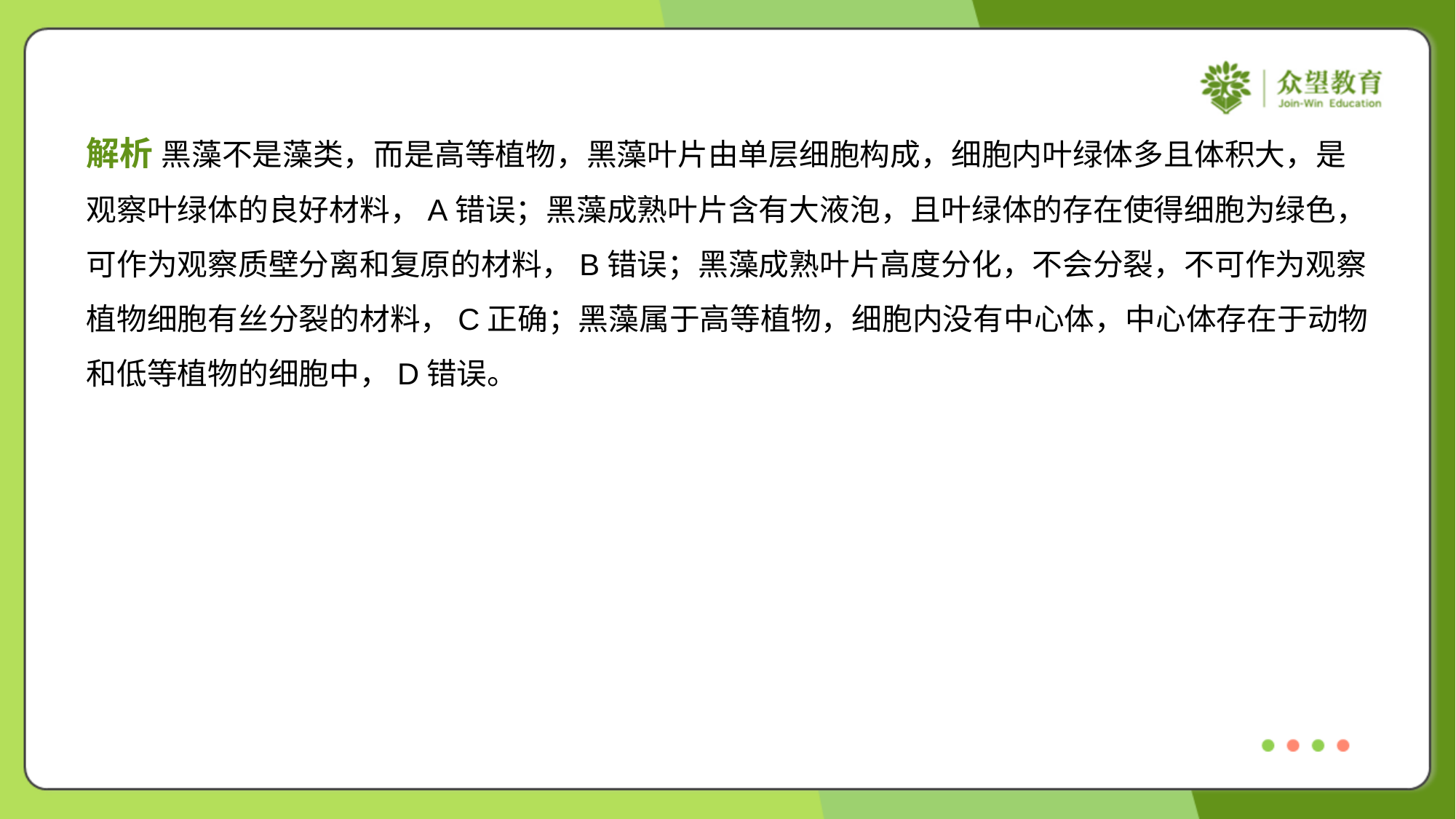

解析 黑藻不是藻类，而是高等植物，黑藻叶片由单层细胞构成，细胞内叶绿体多且体积大，是
观察叶绿体的良好材料，A错误；黑藻成熟叶片含有大液泡，且叶绿体的存在使得细胞为绿色，
可作为观察质壁分离和复原的材料，B错误；黑藻成熟叶片高度分化，不会分裂，不可作为观察
植物细胞有丝分裂的材料，C正确；黑藻属于高等植物，细胞内没有中心体，中心体存在于动物
和低等植物的细胞中，D错误。